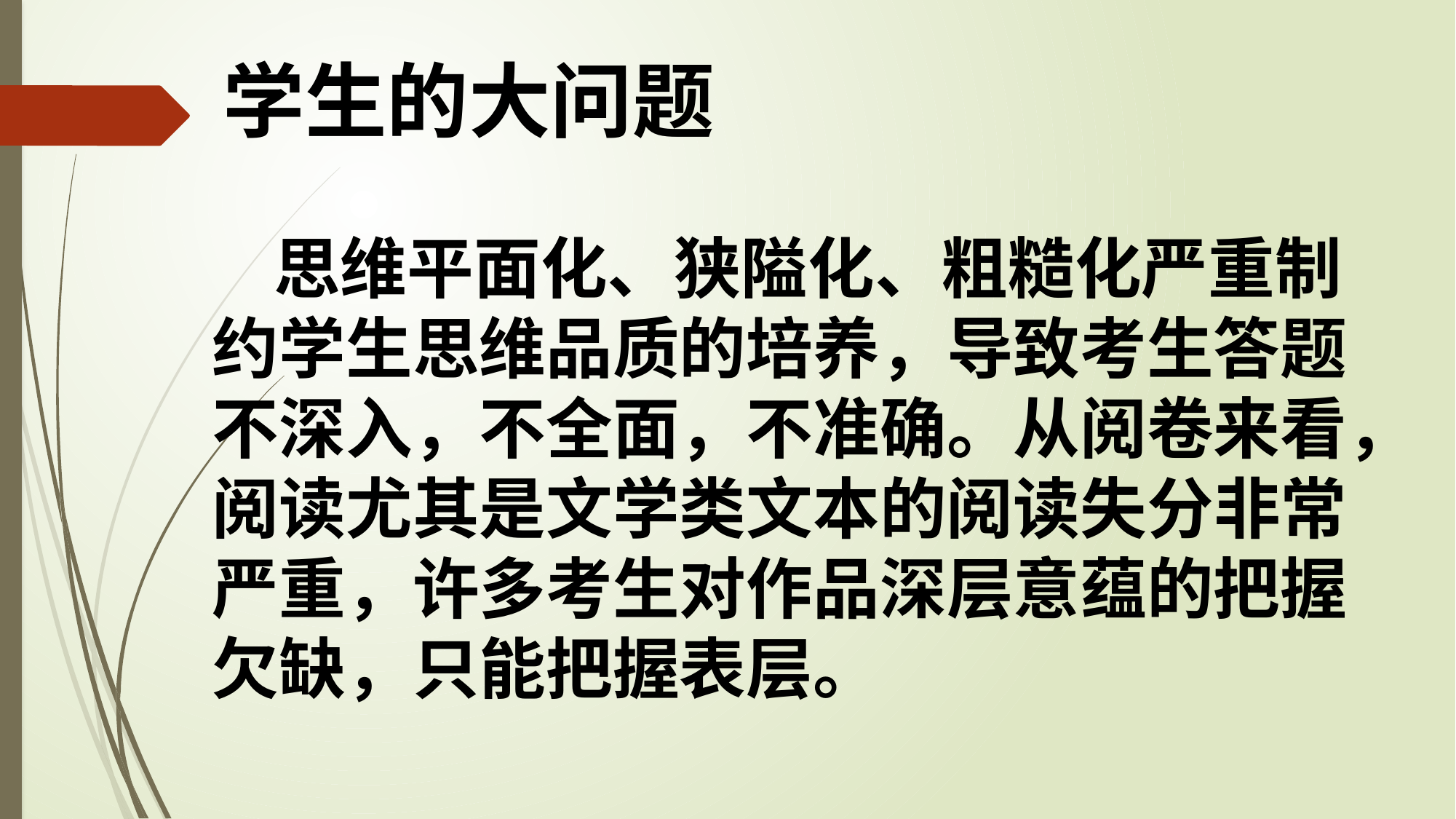

学生的大问题
   思维平面化、狭隘化、粗糙化严重制约学生思维品质的培养，导致考生答题不深入，不全面，不准确。从阅卷来看，阅读尤其是文学类文本的阅读失分非常严重，许多考生对作品深层意蕴的把握欠缺，只能把握表层。